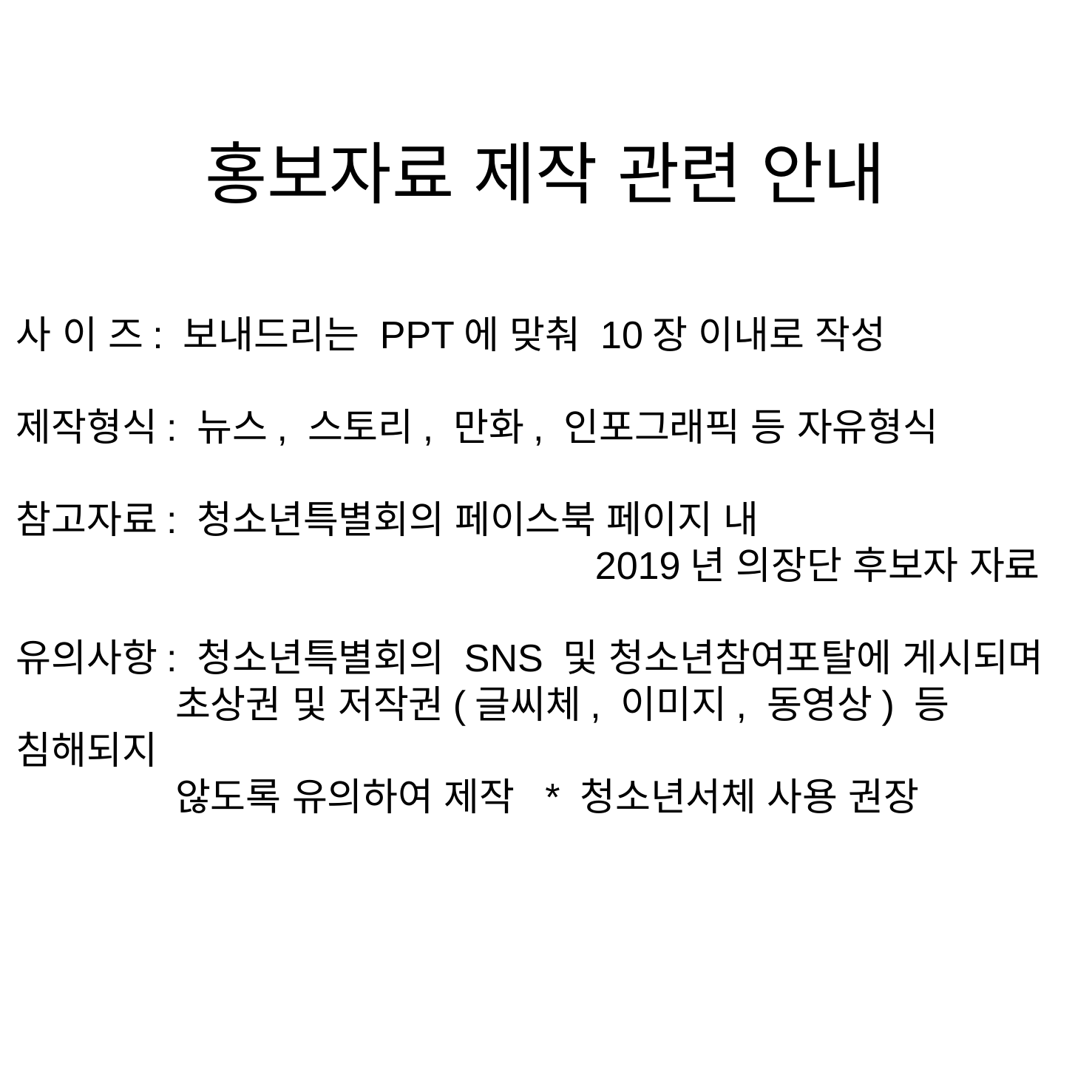

홍보자료 제작 관련 안내

사 이 즈: 보내드리는 PPT에 맞춰 10장 이내로 작성

제작형식: 뉴스, 스토리, 만화, 인포그래픽 등 자유형식

참고자료: 청소년특별회의 페이스북 페이지 내
                                                      2019년 의장단 후보자 자료

유의사항: 청소년특별회의 SNS 및 청소년참여포탈에 게시되며
              초상권 및 저작권(글씨체, 이미지, 동영상) 등 침해되지
              않도록 유의하여 제작  * 청소년서체 사용 권장